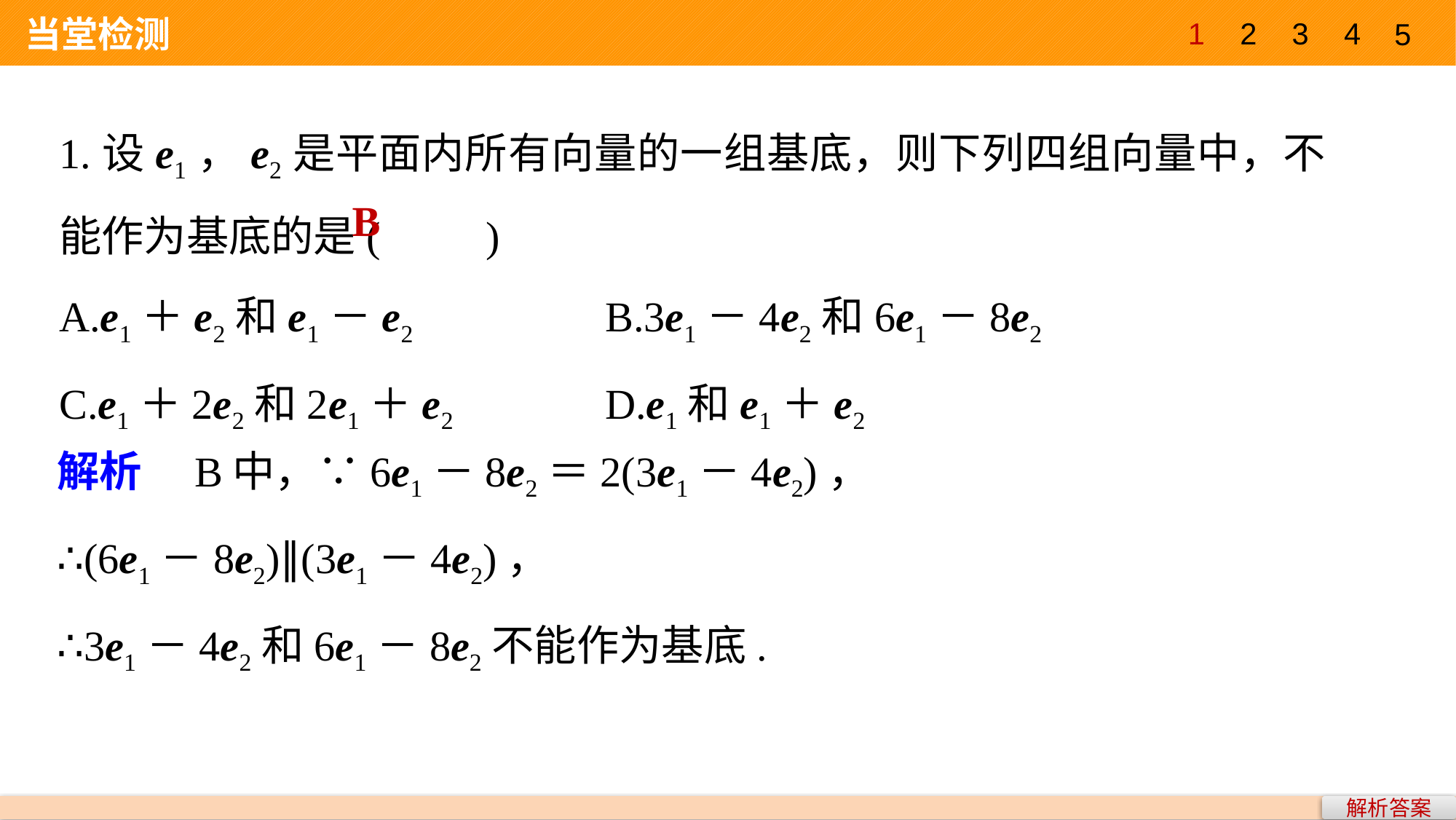

1
2
3
4
5
  当堂检测
1.设e1，e2是平面内所有向量的一组基底，则下列四组向量中，不能作为基底的是(　　)
A.e1＋e2和e1－e2  		B.3e1－4e2和6e1－8e2
C.e1＋2e2和2e1＋e2  		D.e1和e1＋e2
B
解析　B中，∵6e1－8e2＝2(3e1－4e2)，
∴(6e1－8e2)∥(3e1－4e2)，
∴3e1－4e2和6e1－8e2不能作为基底.
解析答案